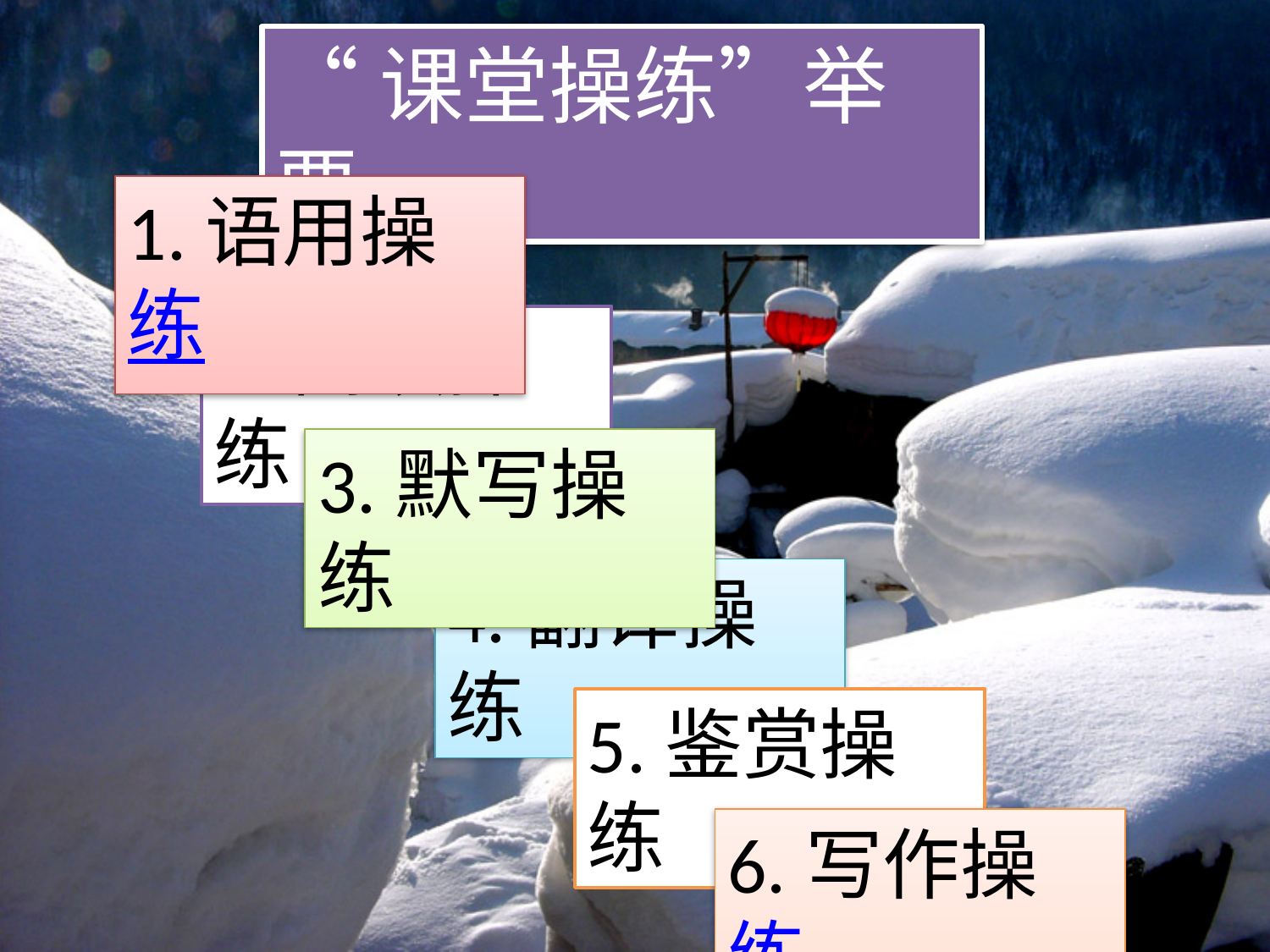

“课堂操练”举要
1.语用操练
2.阅读操练
3.默写操练
4.翻译操练
5.鉴赏操练
6.写作操练